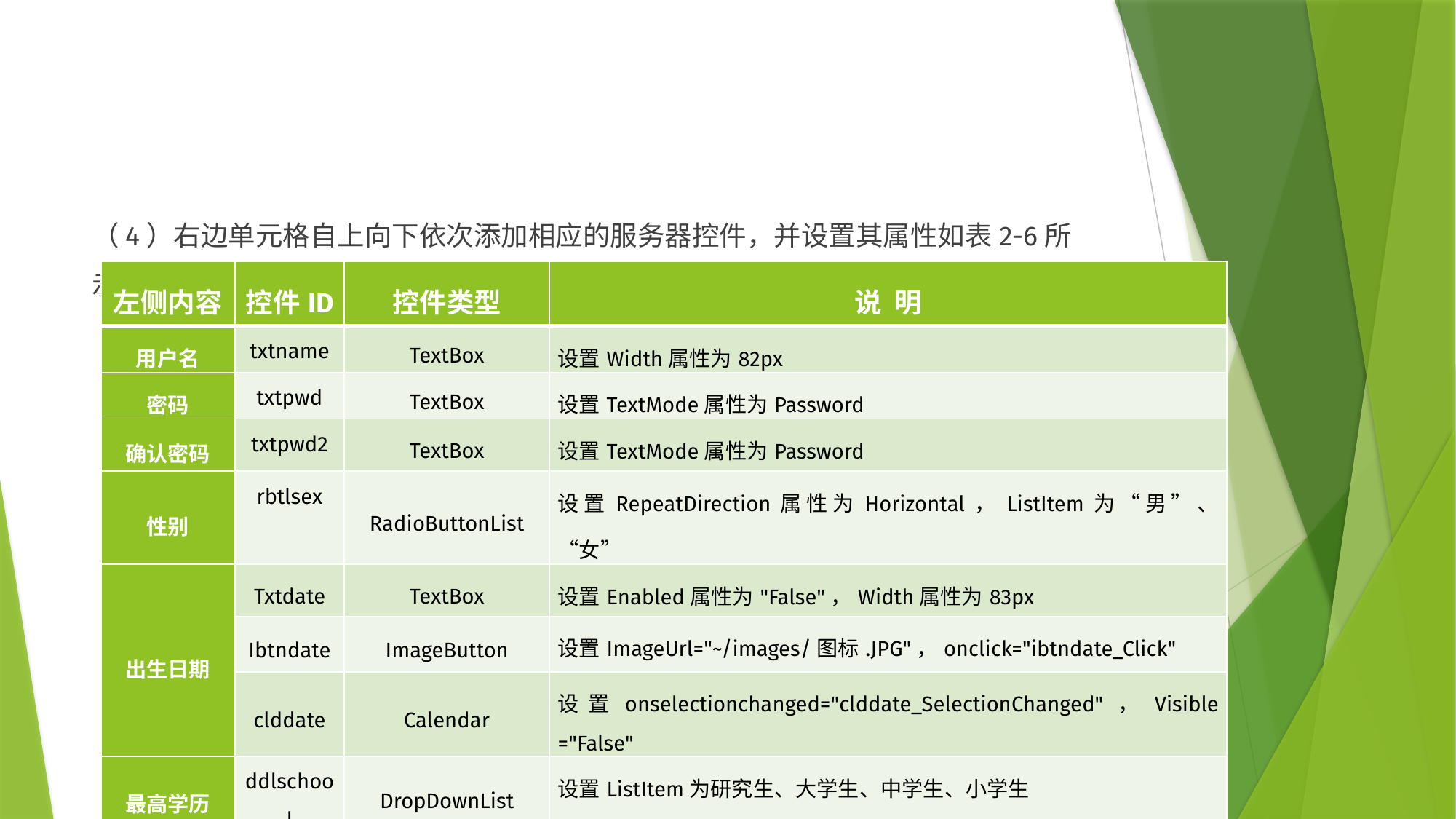

#
（4）右边单元格自上向下依次添加相应的服务器控件，并设置其属性如表2-6所示

| 左侧内容 | 控件ID | 控件类型 | 说 明 |
| --- | --- | --- | --- |
| 用户名 | txtname | TextBox | 设置Width属性为82px |
| 密码 | txtpwd | TextBox | 设置TextMode属性为Password |
| 确认密码 | txtpwd2 | TextBox | 设置TextMode属性为Password |
| 性别 | rbtlsex | RadioButtonList | 设置RepeatDirection属性为Horizontal，ListItem为“男”、“女” |
| 出生日期 | Txtdate | TextBox | 设置Enabled属性为"False"，Width属性为83px |
|  | Ibtndate | ImageButton | 设置ImageUrl="~/images/图标.JPG"，onclick="ibtndate\_Click" |
|  | clddate | Calendar | 设置onselectionchanged="clddate\_SelectionChanged"，Visible ="False" |
| 最高学历 | ddlschool | DropDownList | 设置ListItem为研究生、大学生、中学生、小学生 |
| 个人爱好 | chblove | CheckBoxList | 设置RepeatDirection="Horizontal"，RepeatColumns="3" |